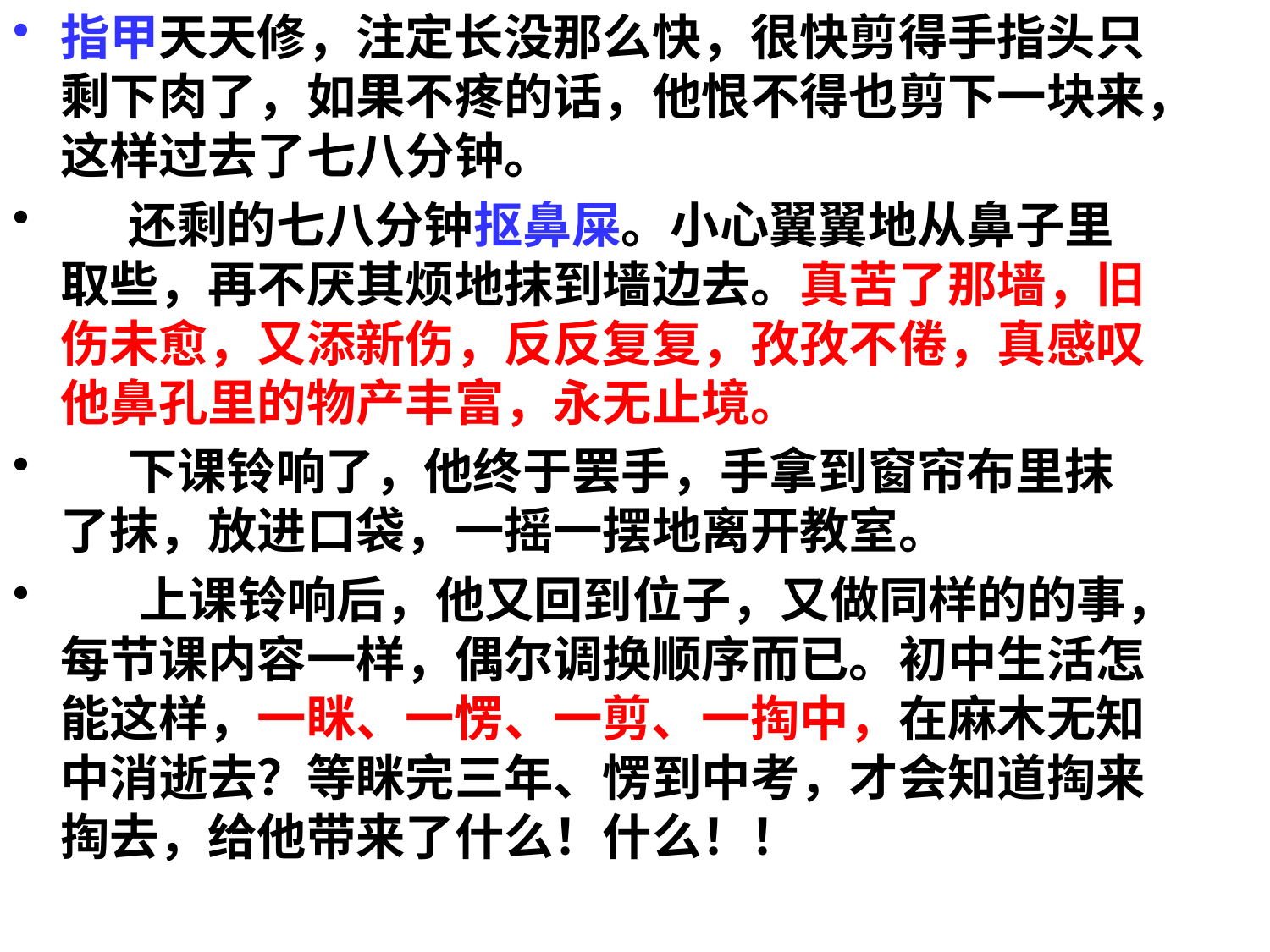

指甲天天修，注定长没那么快，很快剪得手指头只剩下肉了，如果不疼的话，他恨不得也剪下一块来，这样过去了七八分钟。
     还剩的七八分钟抠鼻屎。小心翼翼地从鼻子里取些，再不厌其烦地抹到墙边去。真苦了那墙，旧伤未愈，又添新伤，反反复复，孜孜不倦，真感叹他鼻孔里的物产丰富，永无止境。
     下课铃响了，他终于罢手，手拿到窗帘布里抹了抹，放进口袋，一摇一摆地离开教室。
      上课铃响后，他又回到位子，又做同样的的事，每节课内容一样，偶尔调换顺序而已。初中生活怎能这样，一眯、一愣、一剪、一掏中，在麻木无知中消逝去？等眯完三年、愣到中考，才会知道掏来掏去，给他带来了什么！什么！！